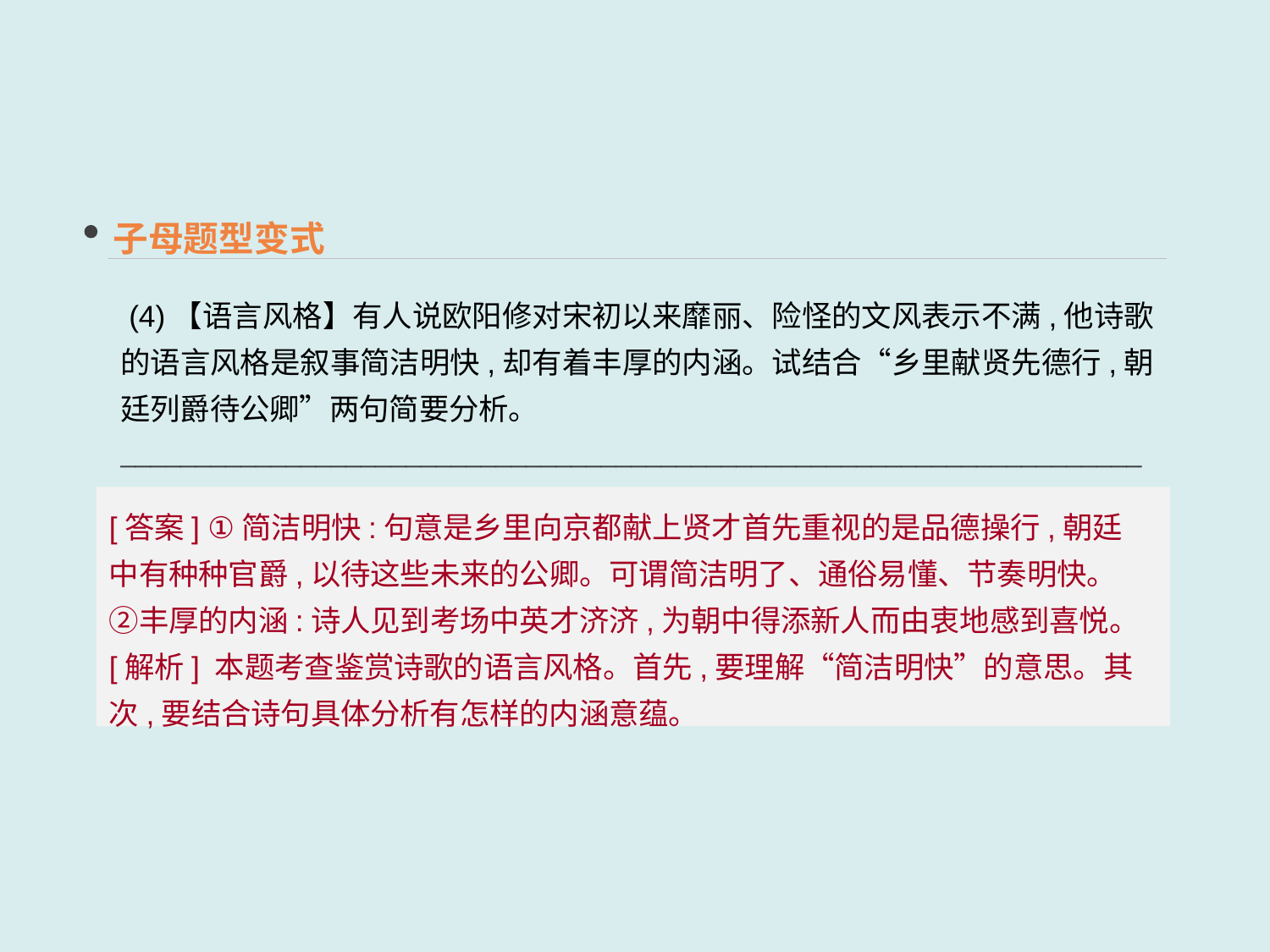

子母题型变式

 (4)【语言风格】有人说欧阳修对宋初以来靡丽、险怪的文风表示不满,他诗歌的语言风格是叙事简洁明快,却有着丰厚的内涵。试结合“乡里献贤先德行,朝廷列爵待公卿”两句简要分析。
______________________________________________________________________________________

[答案] ①简洁明快:句意是乡里向京都献上贤才首先重视的是品德操行,朝廷中有种种官爵,以待这些未来的公卿。可谓简洁明了、通俗易懂、节奏明快。②丰厚的内涵:诗人见到考场中英才济济,为朝中得添新人而由衷地感到喜悦。
[解析] 本题考查鉴赏诗歌的语言风格。首先,要理解“简洁明快”的意思。其次,要结合诗句具体分析有怎样的内涵意蕴。